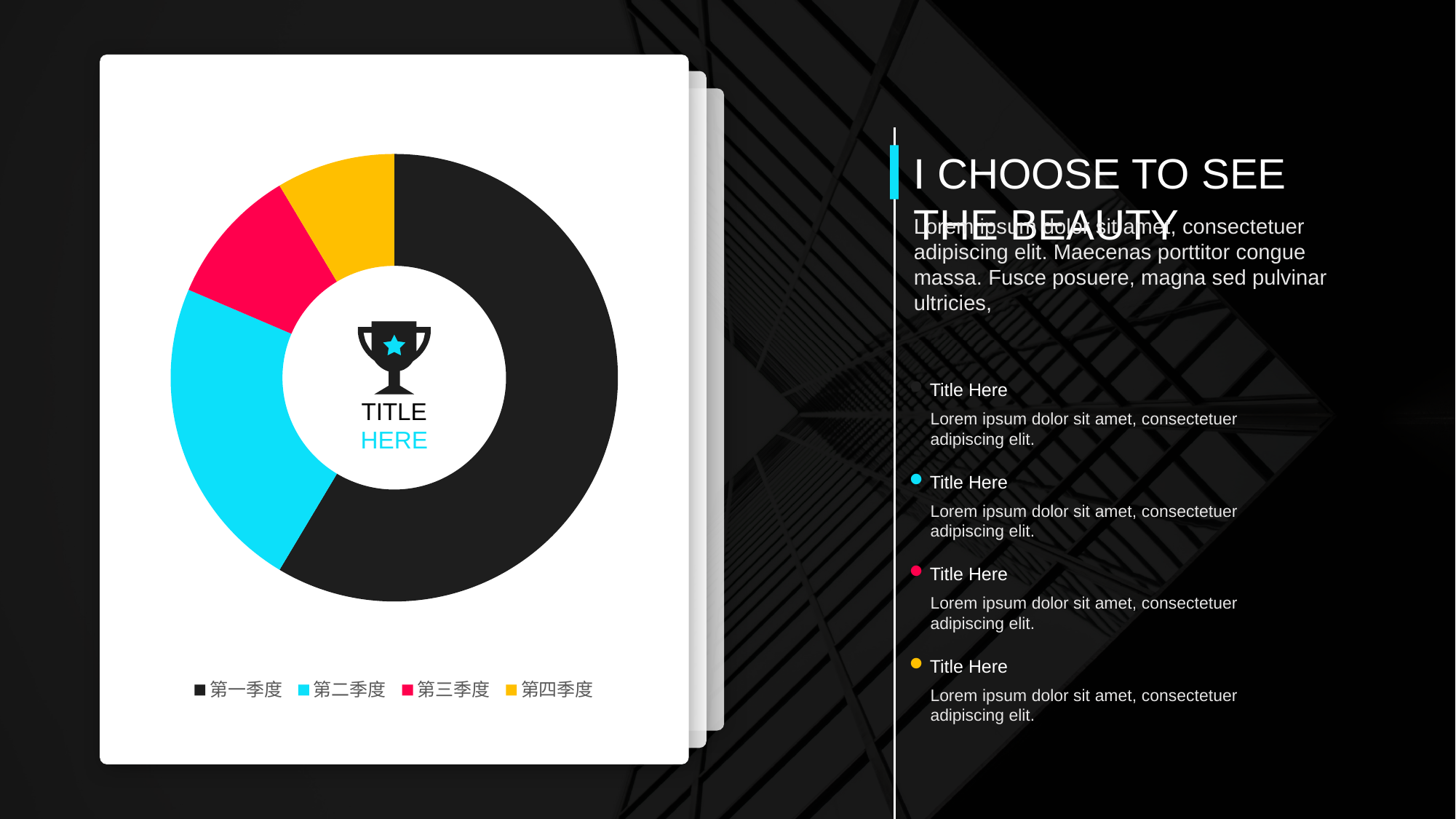

### Chart

| Category | 销售额 |
|---|---|
| 第一季度 | 8.2 |
| 第二季度 | 3.2 |
| 第三季度 | 1.4 |
| 第四季度 | 1.2 |

I CHOOSE TO SEE THE BEAUTY

Lorem ipsum dolor sit amet, consectetuer adipiscing elit. Maecenas porttitor congue massa. Fusce posuere, magna sed pulvinar ultricies,

Title Here
TITLE HERE
Lorem ipsum dolor sit amet, consectetuer adipiscing elit.
Title Here
Lorem ipsum dolor sit amet, consectetuer adipiscing elit.
Title Here
Lorem ipsum dolor sit amet, consectetuer adipiscing elit.
Title Here
Lorem ipsum dolor sit amet, consectetuer adipiscing elit.